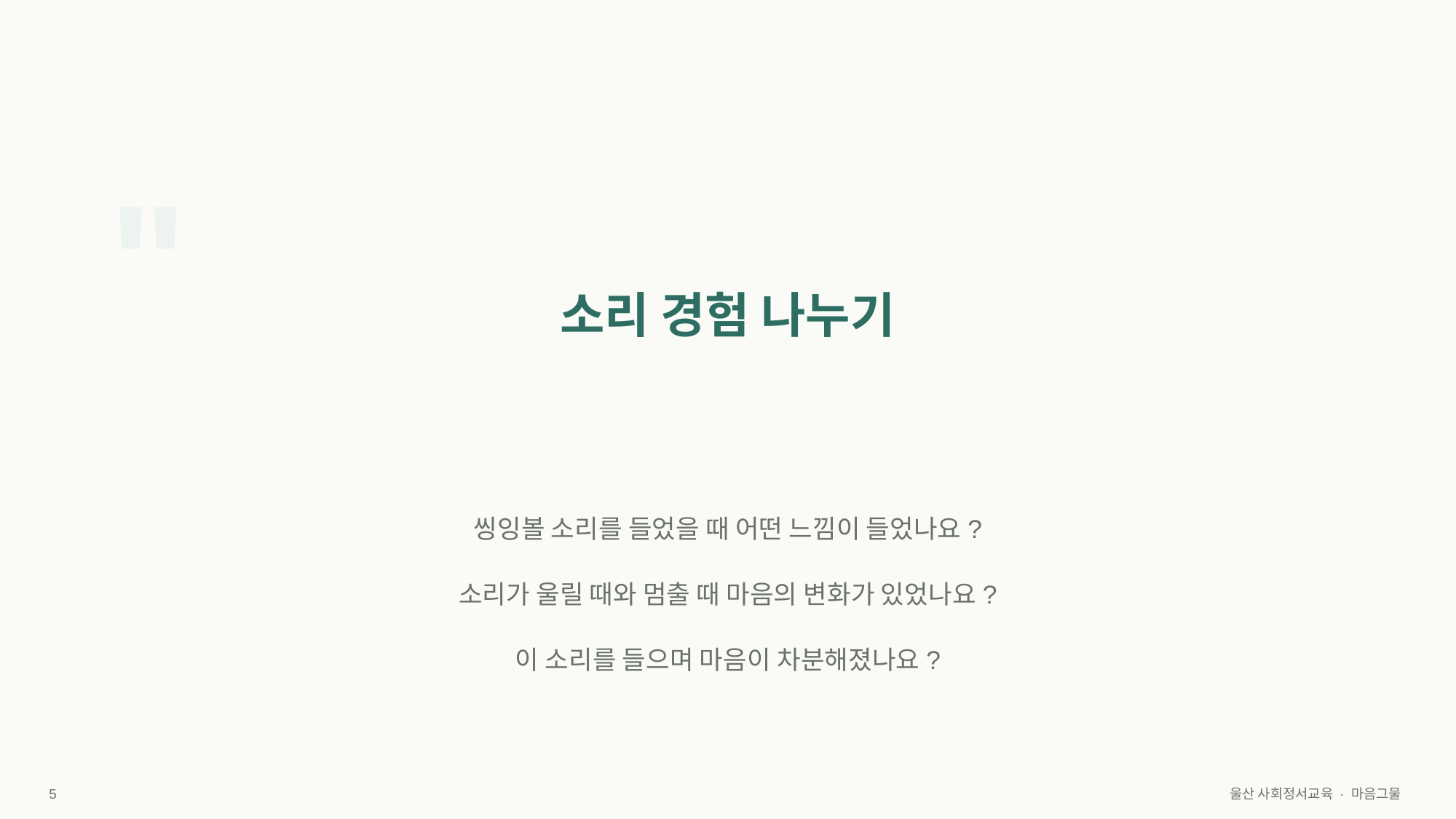

"
소리 경험 나누기
씽잉볼 소리를 들었을 때 어떤 느낌이 들었나요?
소리가 울릴 때와 멈출 때 마음의 변화가 있었나요?
이 소리를 들으며 마음이 차분해졌나요?
5
울산 사회정서교육 · 마음그물